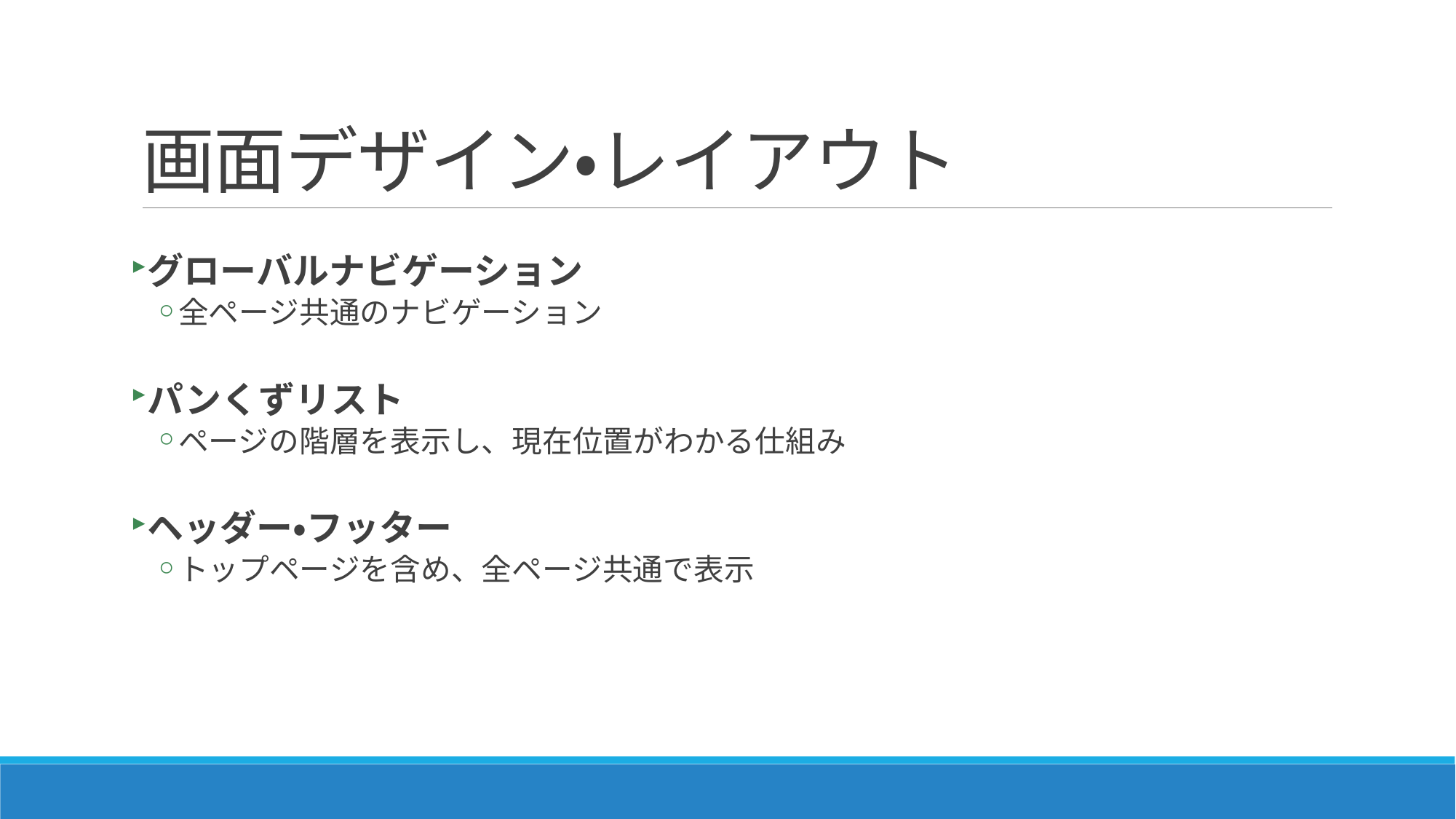

# 画面デザイン・レイアウト
グローバルナビゲーション
全ページ共通のナビゲーション
パンくずリスト
ページの階層を表示し、現在位置がわかる仕組み
ヘッダー・フッター
トップページを含め、全ページ共通で表示